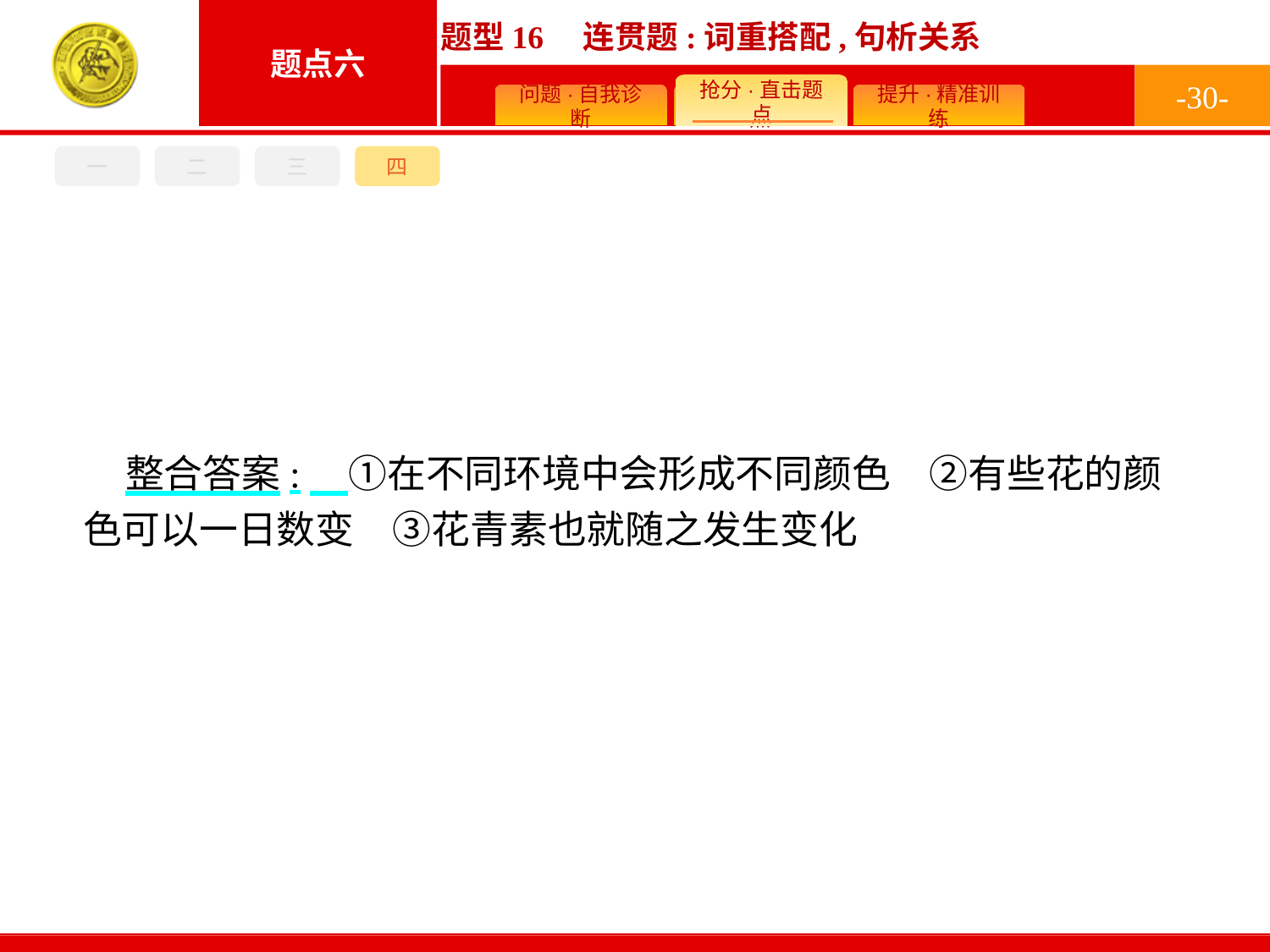

-30-
一
二
三
四
整合答案:　①在不同环境中会形成不同颜色　②有些花的颜色可以一日数变　③花青素也就随之发生变化